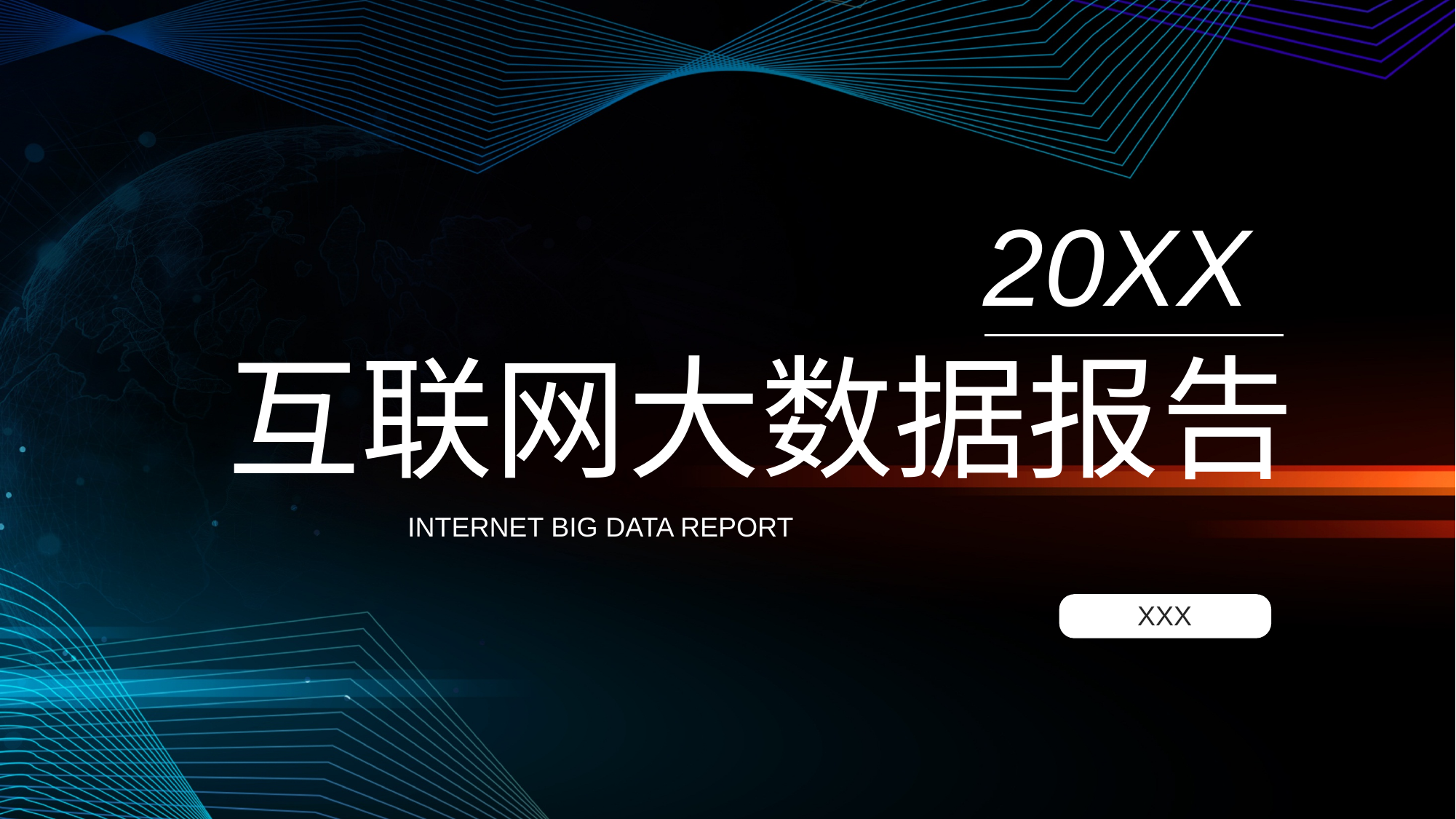

20XX
互联网大数据报告
INTERNET BIG DATA REPORT
XXX